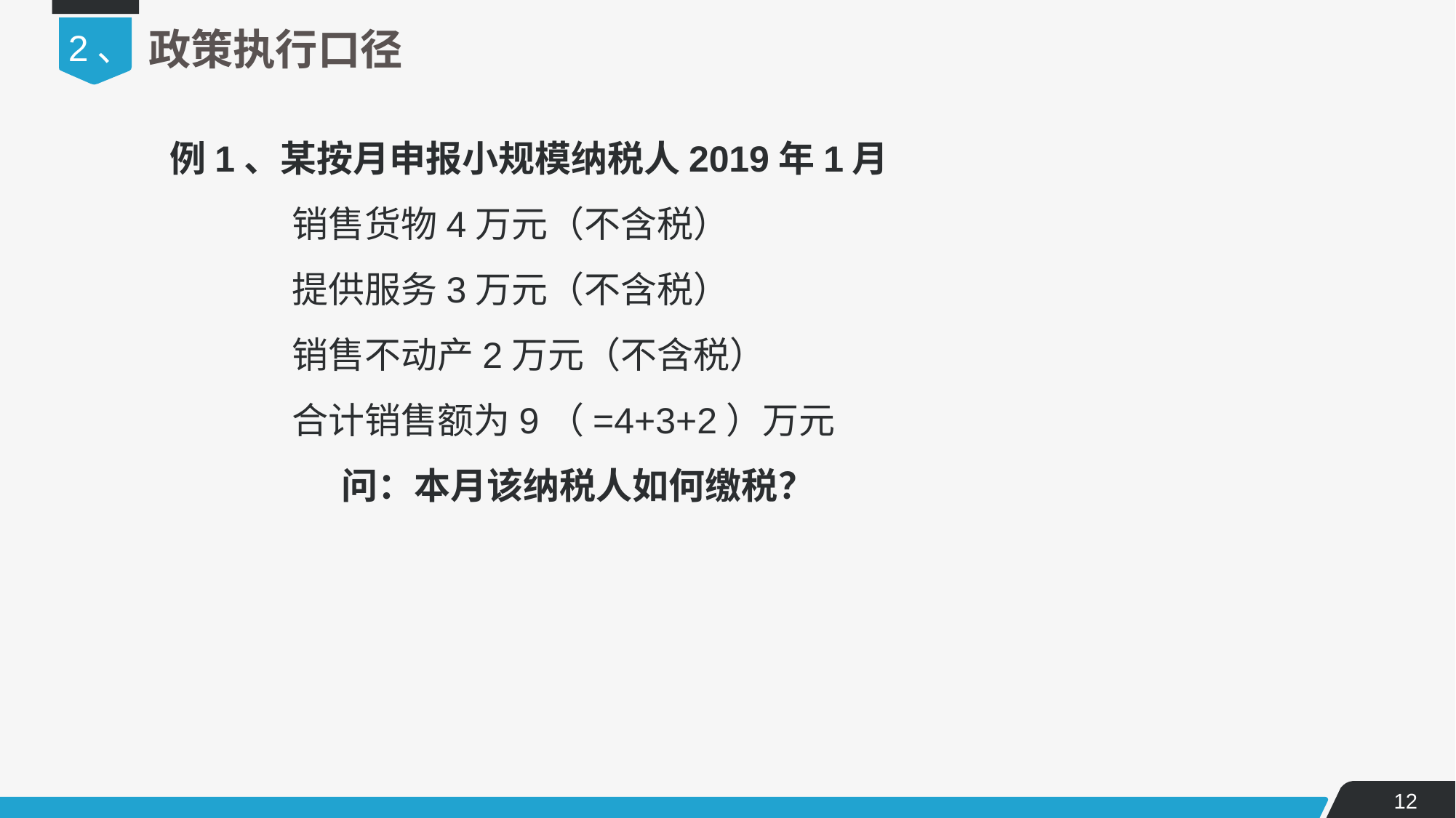

2、
政策执行口径
    例1、某按月申报小规模纳税人2019年1月
销售货物4万元（不含税）
提供服务3万元（不含税）
销售不动产2万元（不含税）
合计销售额为9（=4+3+2）万元
     问：本月该纳税人如何缴税？